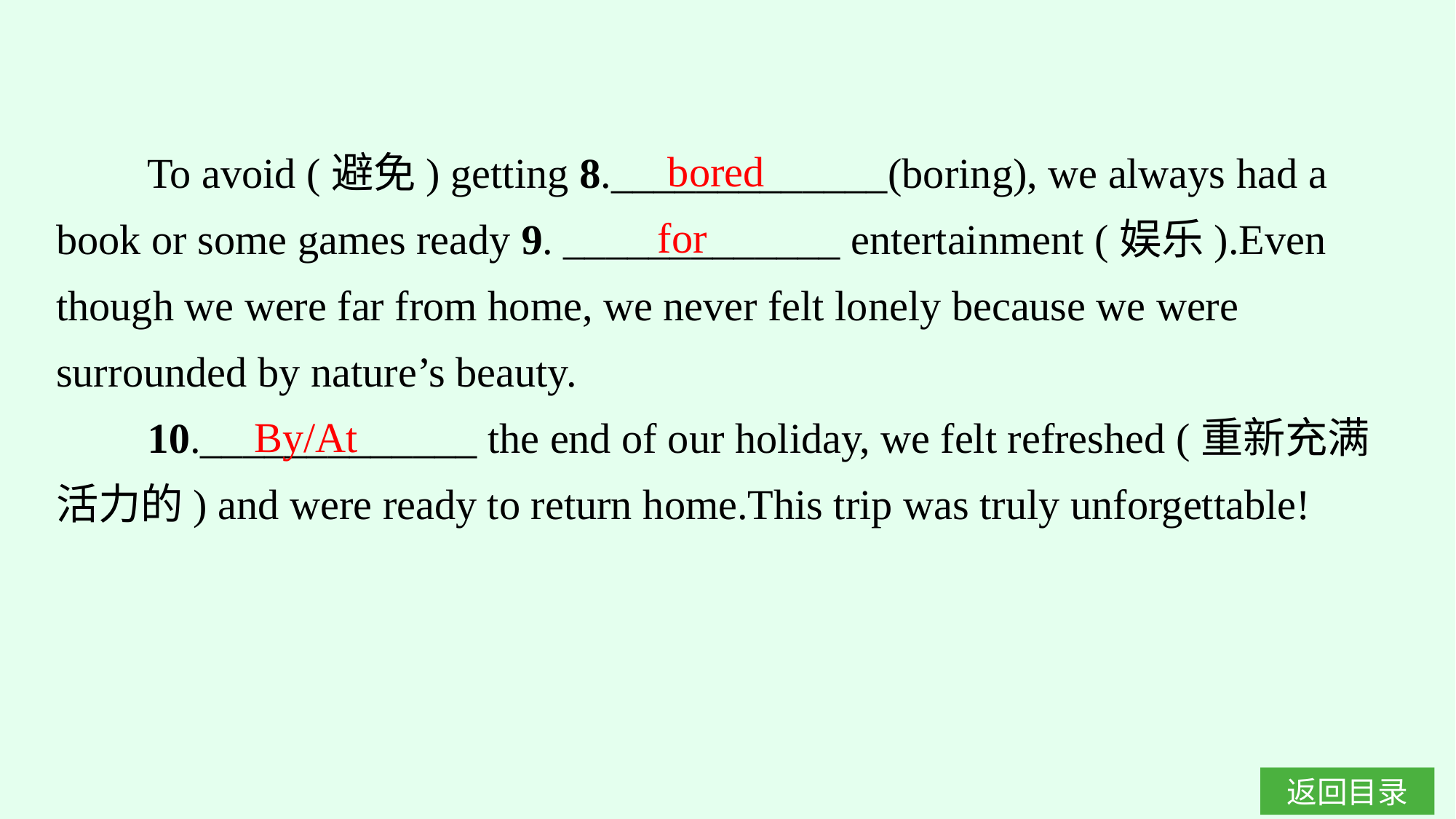

To avoid (避免) getting 8._____________(boring), we always had a book or some games ready 9. _____________ entertainment (娱乐).Even though we were far from home, we never felt lonely because we were surrounded by nature’s beauty.
10._____________ the end of our holiday, we felt refreshed (重新充满活力的) and were ready to return home.This trip was truly unforgettable!
bored
for
By/At